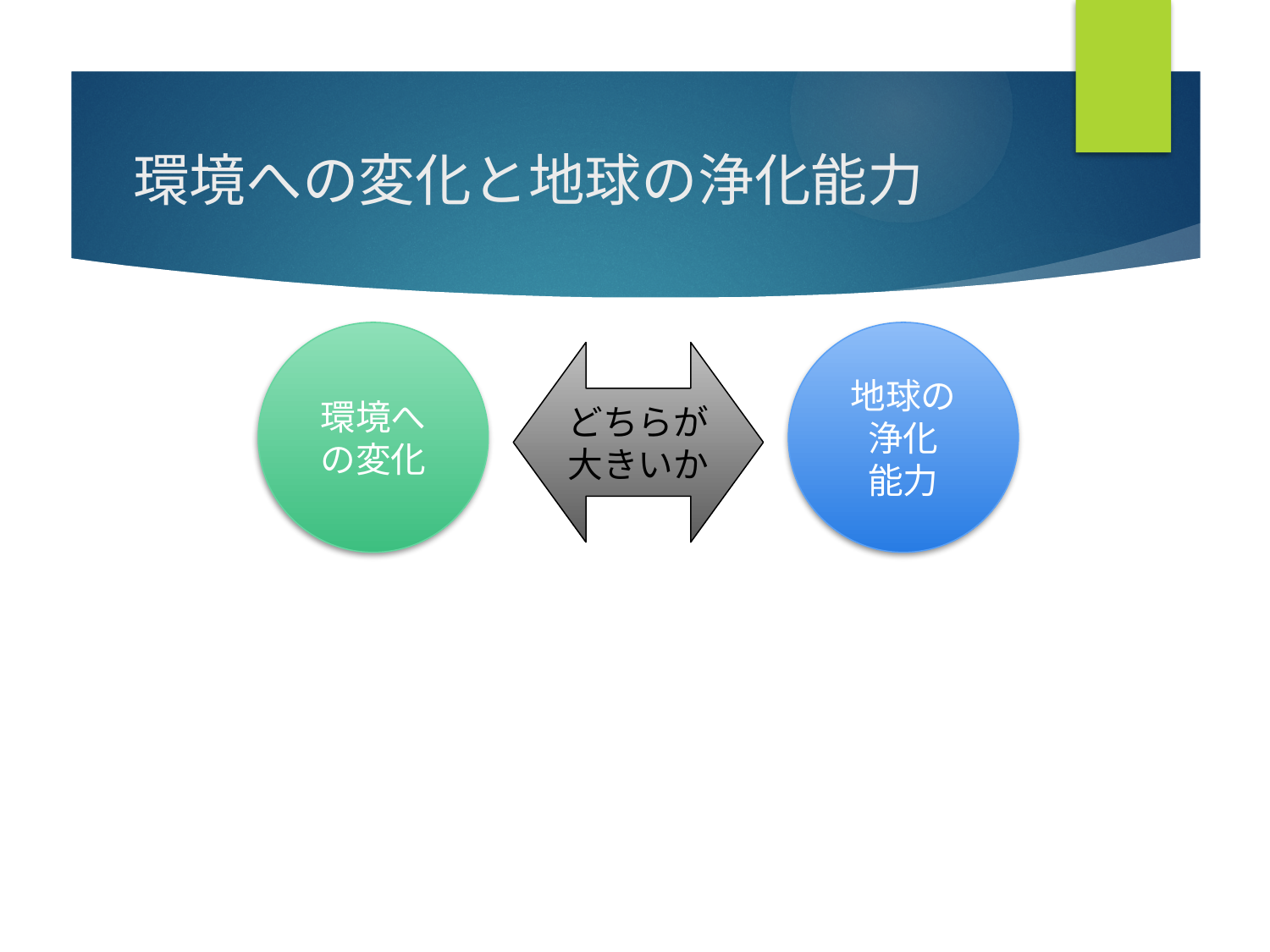

# 環境への変化と地球の浄化能力
環境への変化
地球の浄化
能力
どちらが大きいか